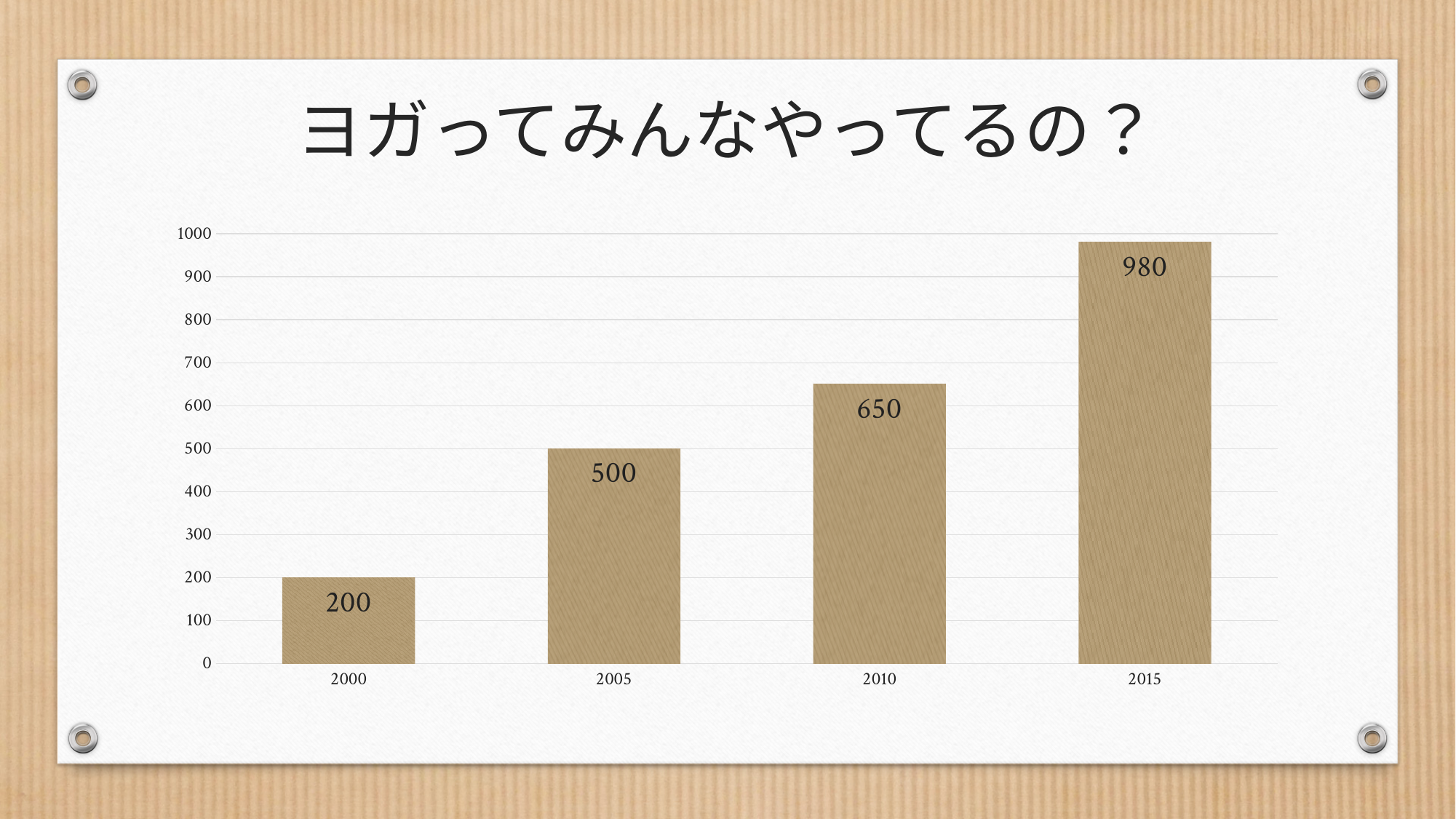

# ヨガってみんなやってるの？

### Chart

| Category | 系列 1 |
|---|---|
| 2000 | 200.0 |
| 2005 | 500.0 |
| 2010 | 650.0 |
| 2015 | 980.0 |